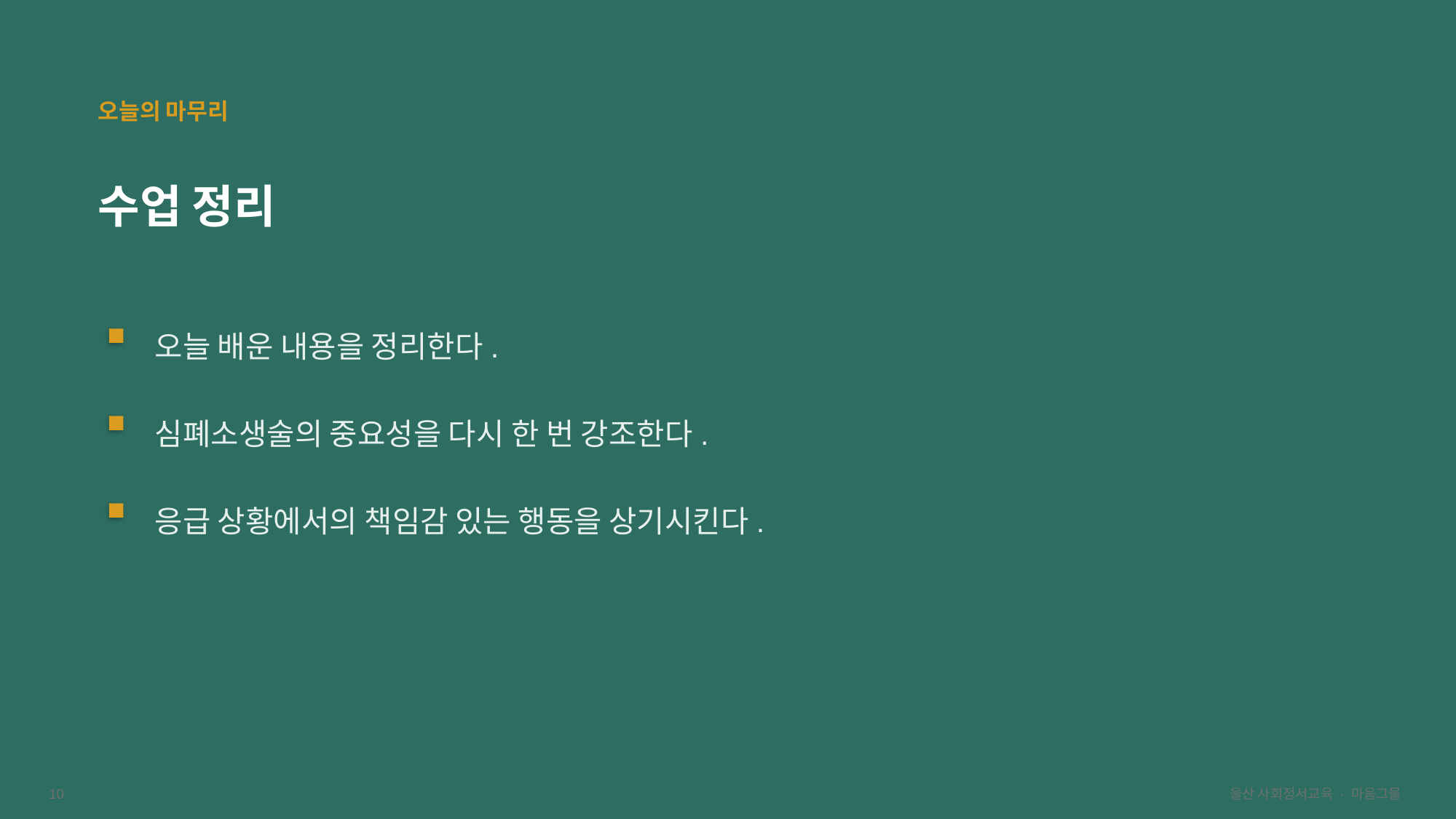

오늘의 마무리
수업 정리
오늘 배운 내용을 정리한다.

심폐소생술의 중요성을 다시 한 번 강조한다.

응급 상황에서의 책임감 있는 행동을 상기시킨다.

10
울산 사회정서교육 · 마음그물